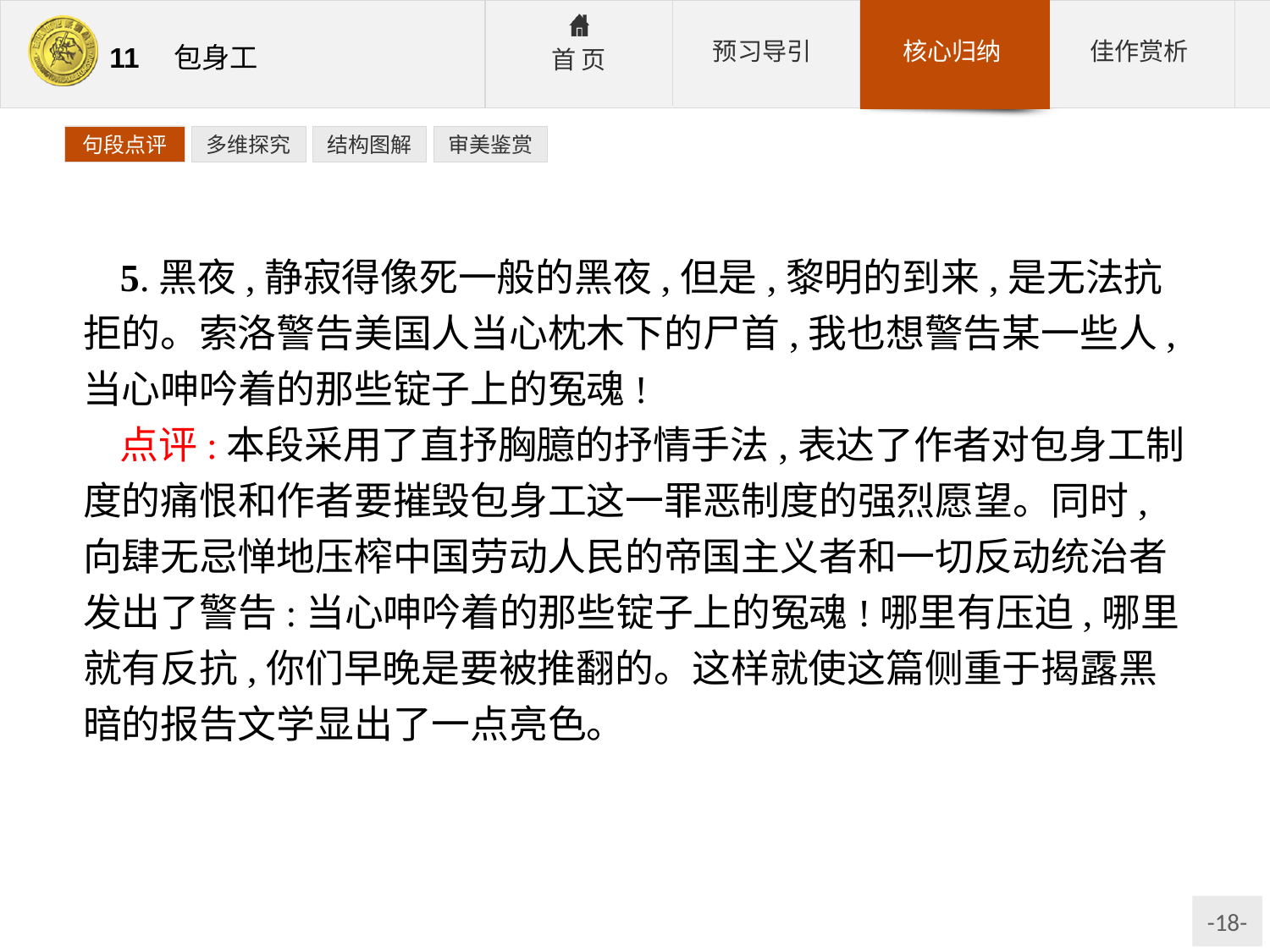

句段点评
多维探究
结构图解
审美鉴赏
5.黑夜,静寂得像死一般的黑夜,但是,黎明的到来,是无法抗拒的。索洛警告美国人当心枕木下的尸首,我也想警告某一些人,当心呻吟着的那些锭子上的冤魂!
点评:本段采用了直抒胸臆的抒情手法,表达了作者对包身工制度的痛恨和作者要摧毁包身工这一罪恶制度的强烈愿望。同时,向肆无忌惮地压榨中国劳动人民的帝国主义者和一切反动统治者发出了警告:当心呻吟着的那些锭子上的冤魂!哪里有压迫,哪里就有反抗,你们早晚是要被推翻的。这样就使这篇侧重于揭露黑暗的报告文学显出了一点亮色。